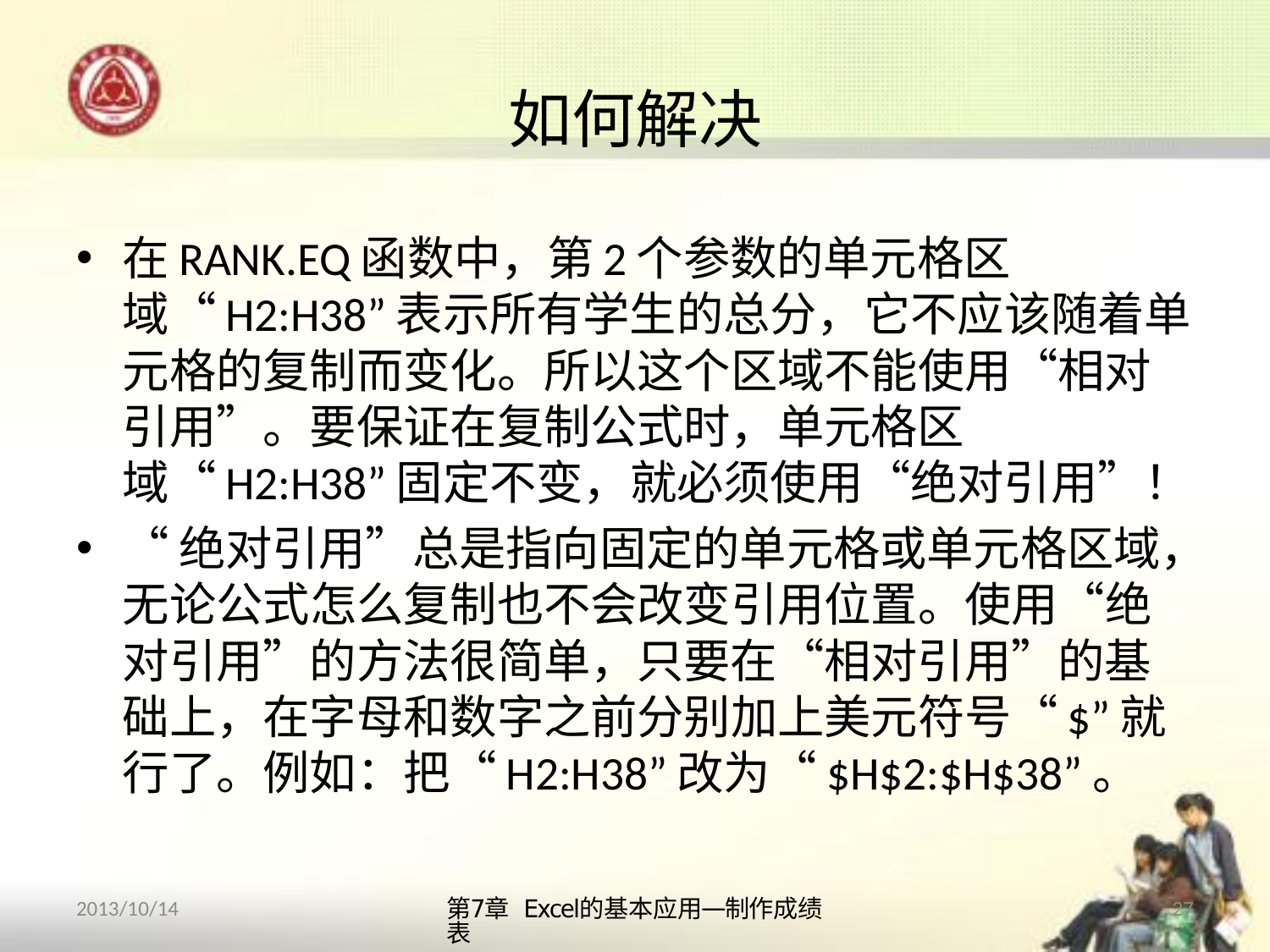

# 如何解决
在RANK.EQ函数中，第2个参数的单元格区域“H2:H38”表示所有学生的总分，它不应该随着单元格的复制而变化。所以这个区域不能使用“相对引用”。要保证在复制公式时，单元格区域“H2:H38”固定不变，就必须使用“绝对引用”！
“绝对引用”总是指向固定的单元格或单元格区域，无论公式怎么复制也不会改变引用位置。使用“绝对引用”的方法很简单，只要在“相对引用”的基础上，在字母和数字之前分别加上美元符号“$”就行了。例如：把“H2:H38”改为“$H$2:$H$38”。
第7章  Excel的基本应用—制作成绩表
27
2013/10/14